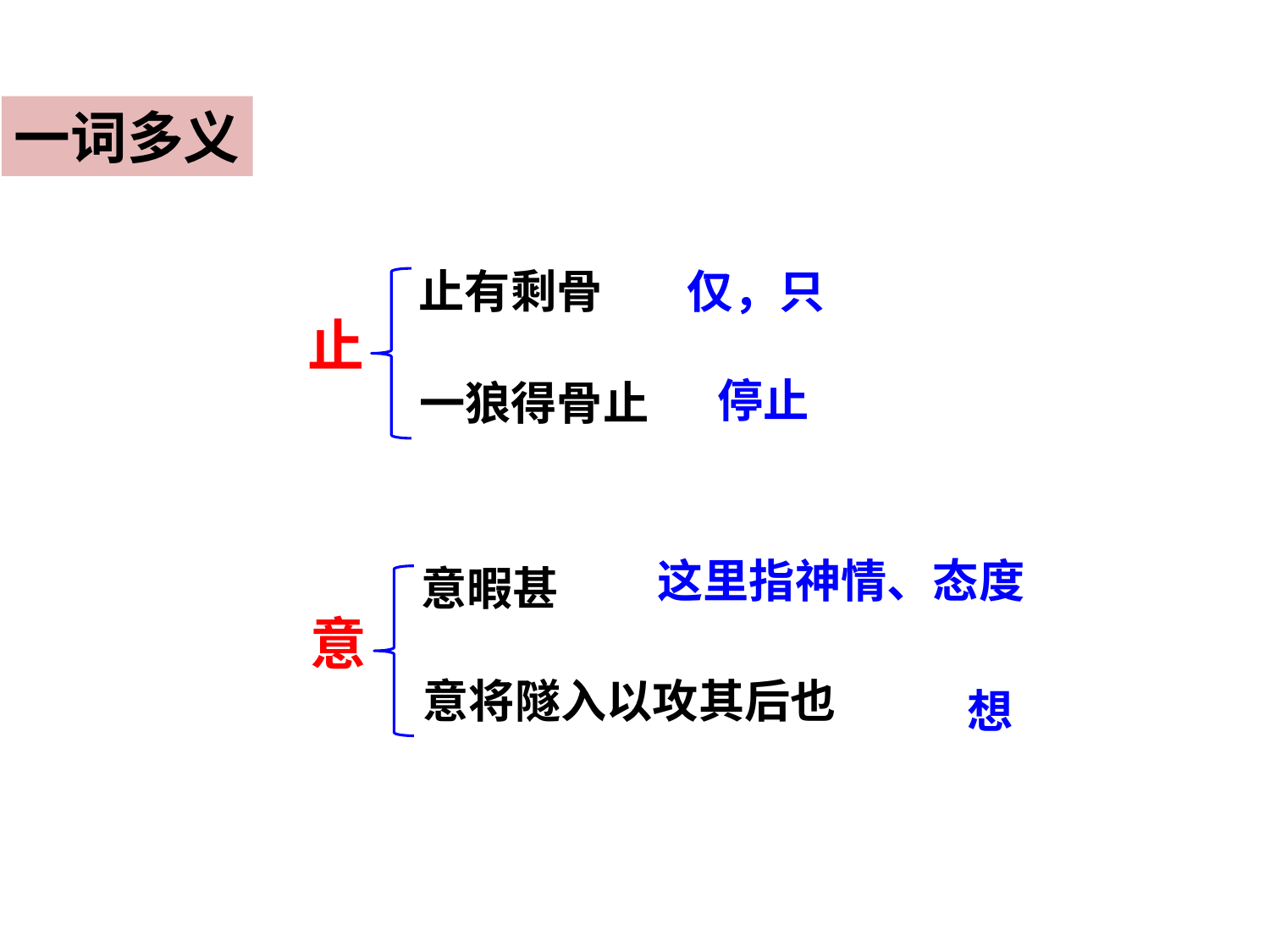

一词多义
止有剩骨
仅，只

止
停止
一狼得骨止
这里指神情、态度
意暇甚

意
意将隧入以攻其后也
想